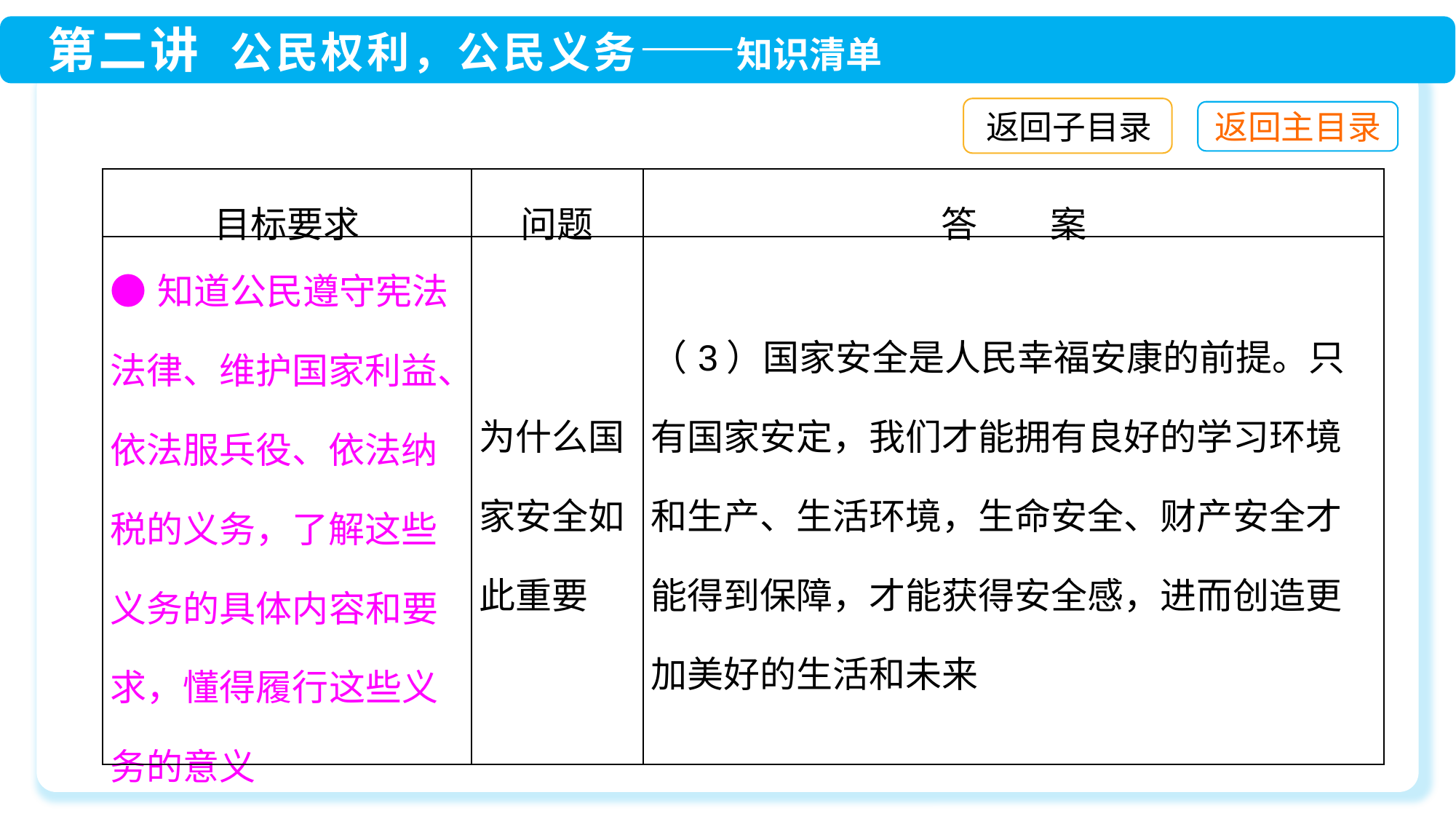

返回子目录
| 目标要求 | 问题 | 答　　案 |
| --- | --- | --- |
| ●知道公民遵守宪法法律、维护国家利益、依法服兵役、依法纳税的义务，了解这些义务的具体内容和要求，懂得履行这些义务的意义 | 为什么国家安全如此重要 | （3）国家安全是人民幸福安康的前提。只有国家安定，我们才能拥有良好的学习环境和生产、生活环境，生命安全、财产安全才能得到保障，才能获得安全感，进而创造更加美好的生活和未来 |